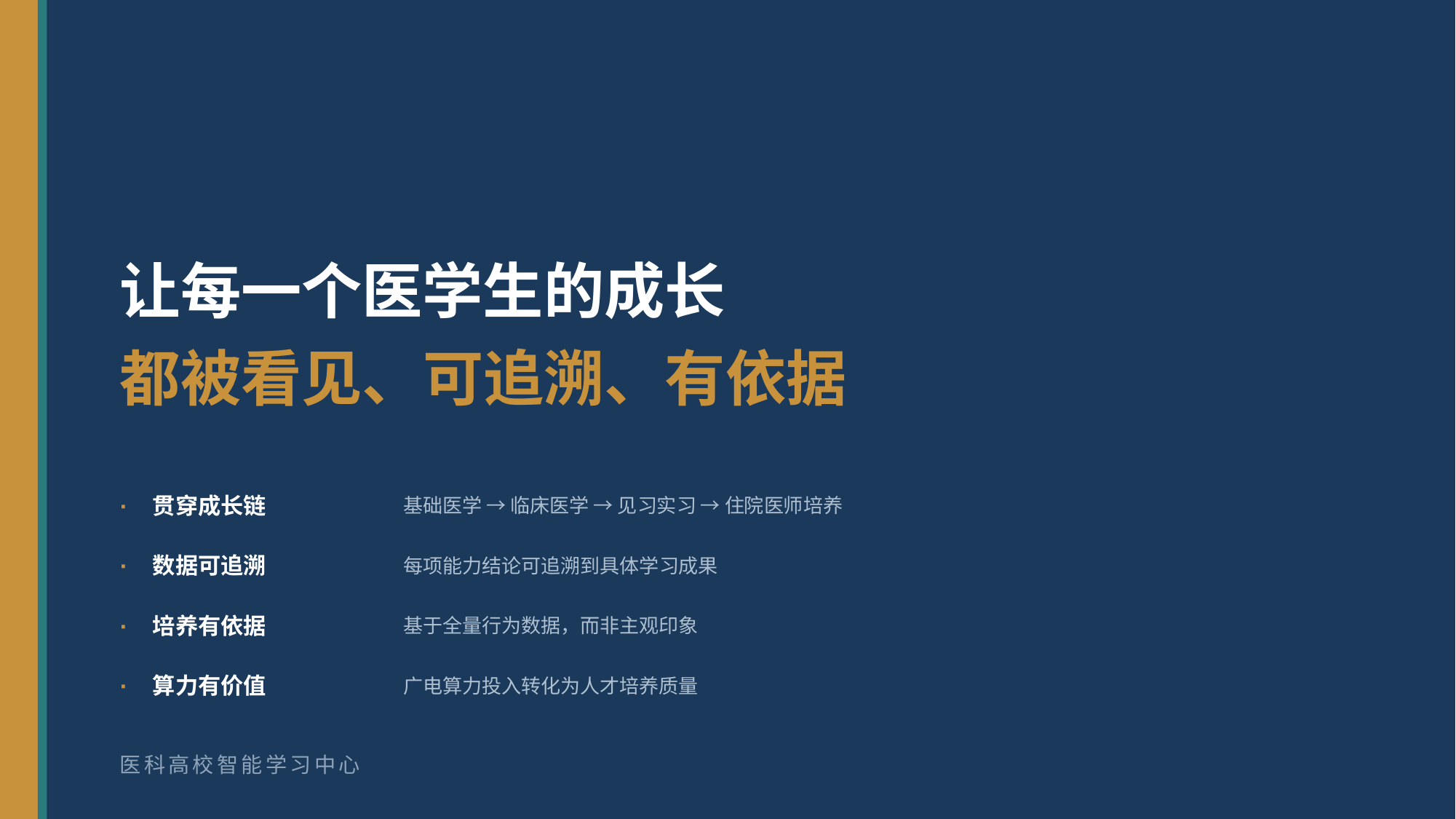

让每一个医学生的成长
都被看见、可追溯、有依据
·
贯穿成长链
基础医学 → 临床医学 → 见习实习 → 住院医师培养
·
数据可追溯
每项能力结论可追溯到具体学习成果
·
培养有依据
基于全量行为数据，而非主观印象
·
算力有价值
广电算力投入转化为人才培养质量
医科高校智能学习中心